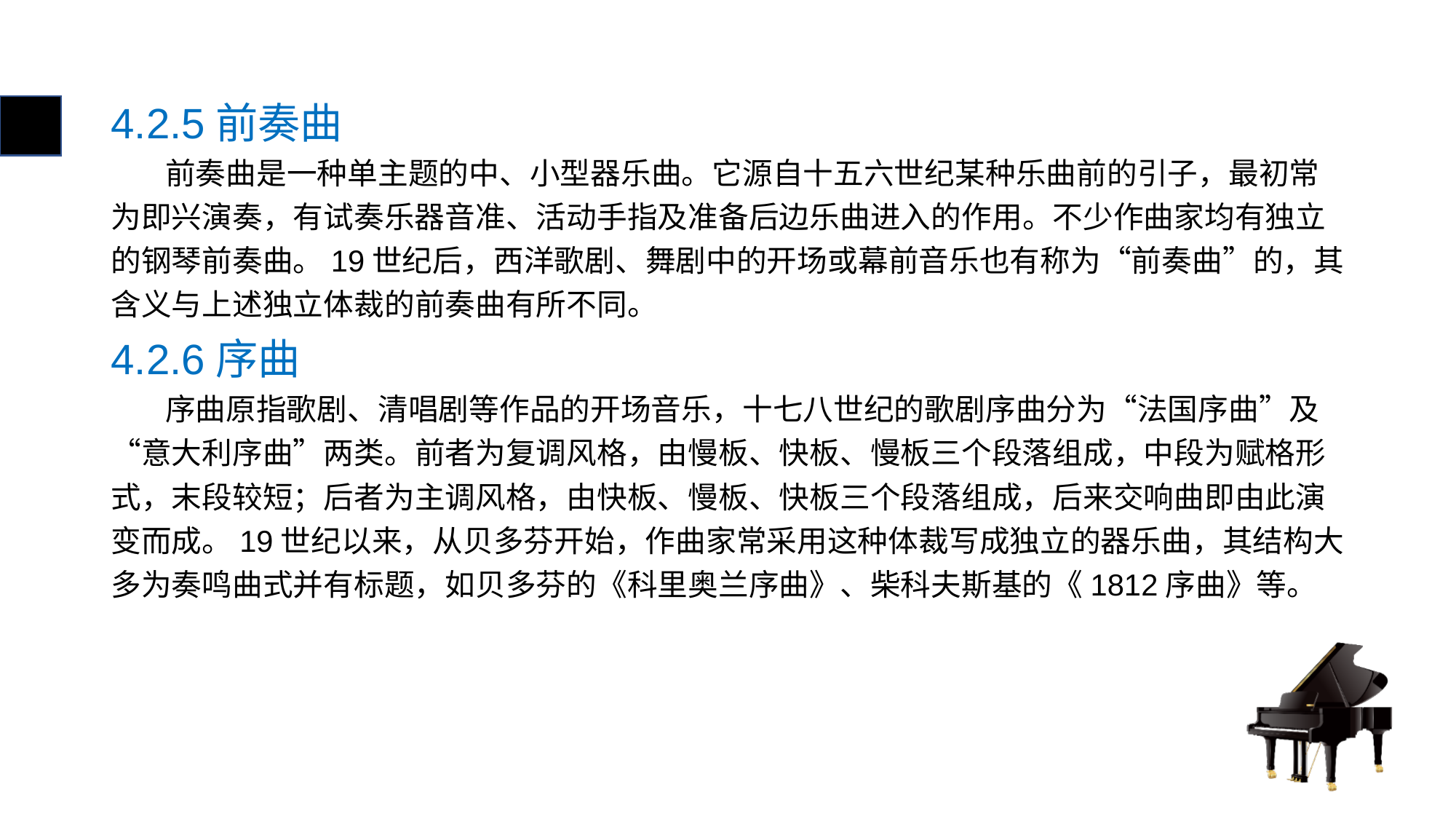

# 4.2.5前奏曲
       前奏曲是一种单主题的中、小型器乐曲。它源自十五六世纪某种乐曲前的引子，最初常为即兴演奏，有试奏乐器音准、活动手指及准备后边乐曲进入的作用。不少作曲家均有独立的钢琴前奏曲。19世纪后，西洋歌剧、舞剧中的开场或幕前音乐也有称为“前奏曲”的，其含义与上述独立体裁的前奏曲有所不同。
4.2.6序曲
       序曲原指歌剧、清唱剧等作品的开场音乐，十七八世纪的歌剧序曲分为“法国序曲”及“意大利序曲”两类。前者为复调风格，由慢板、快板、慢板三个段落组成，中段为赋格形式，末段较短；后者为主调风格，由快板、慢板、快板三个段落组成，后来交响曲即由此演变而成。19世纪以来，从贝多芬开始，作曲家常采用这种体裁写成独立的器乐曲，其结构大多为奏鸣曲式并有标题，如贝多芬的《科里奥兰序曲》、柴科夫斯基的《1812序曲》等。